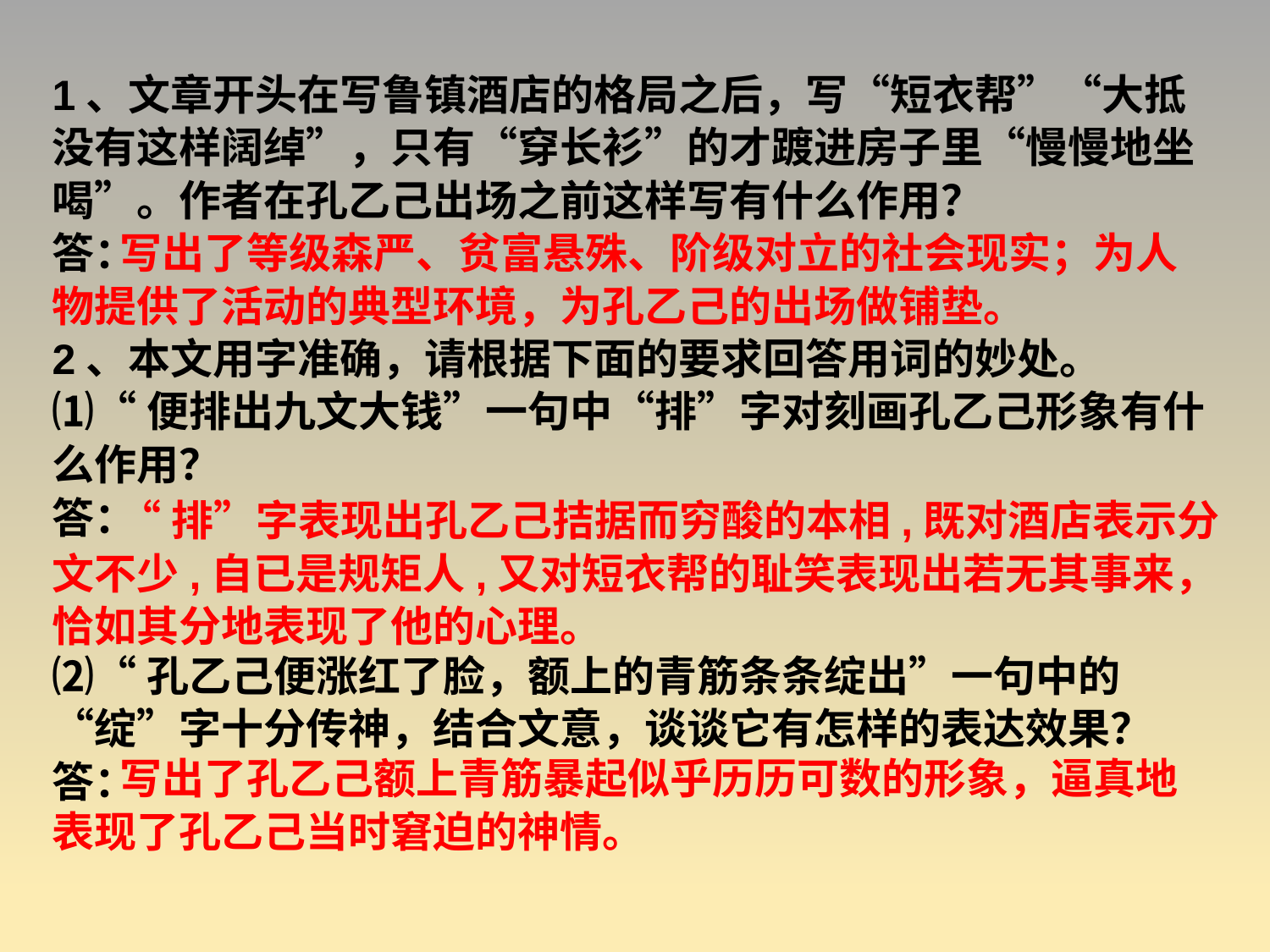

1、文章开头在写鲁镇酒店的格局之后，写“短衣帮”“大抵没有这样阔绰”，只有“穿长衫”的才踱进房子里“慢慢地坐喝”。作者在孔乙己出场之前这样写有什么作用？
答：

2、本文用字准确，请根据下面的要求回答用词的妙处。
⑴“便排出九文大钱”一句中“排”字对刻画孔乙己形象有什么作用？
答：

⑵“孔乙己便涨红了脸，额上的青筋条条绽出”一句中的“绽”字十分传神，结合文意，谈谈它有怎样的表达效果？
答：

      写出了等级森严、贫富悬殊、阶级对立的社会现实；为人物提供了活动的典型环境，为孔乙己的出场做铺垫。
       “排”字表现出孔乙己拮据而穷酸的本相,既对酒店表示分文不少,自已是规矩人,又对短衣帮的耻笑表现出若无其事来，恰如其分地表现了他的心理。
      写出了孔乙己额上青筋暴起似乎历历可数的形象，逼真地表现了孔乙己当时窘迫的神情。